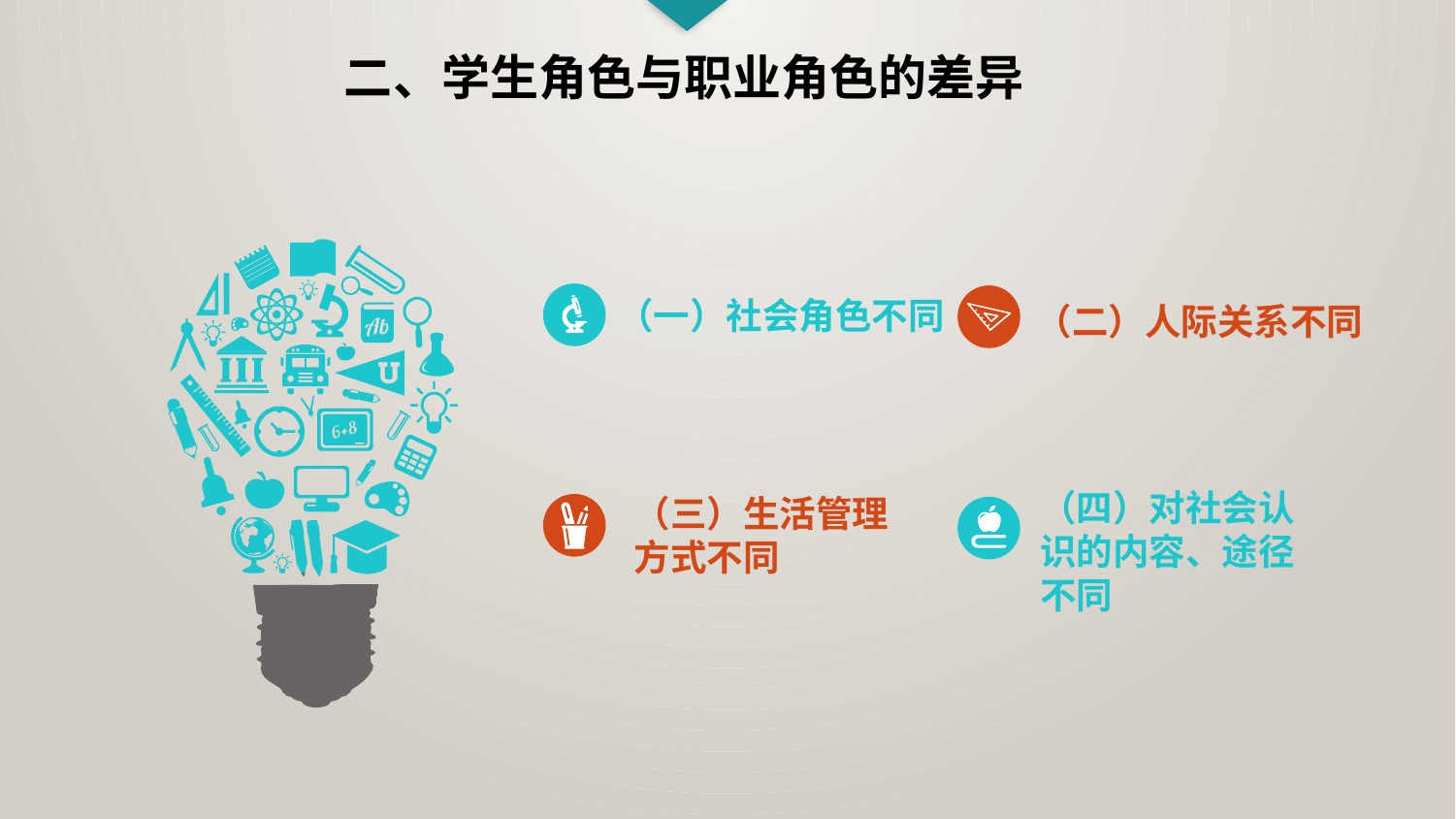

二、学生角色与职业角色的差异

（一）社会角色不同
（二）人际关系不同

（四）对社会认识的内容、途径不同

（三）生活管理方式不同